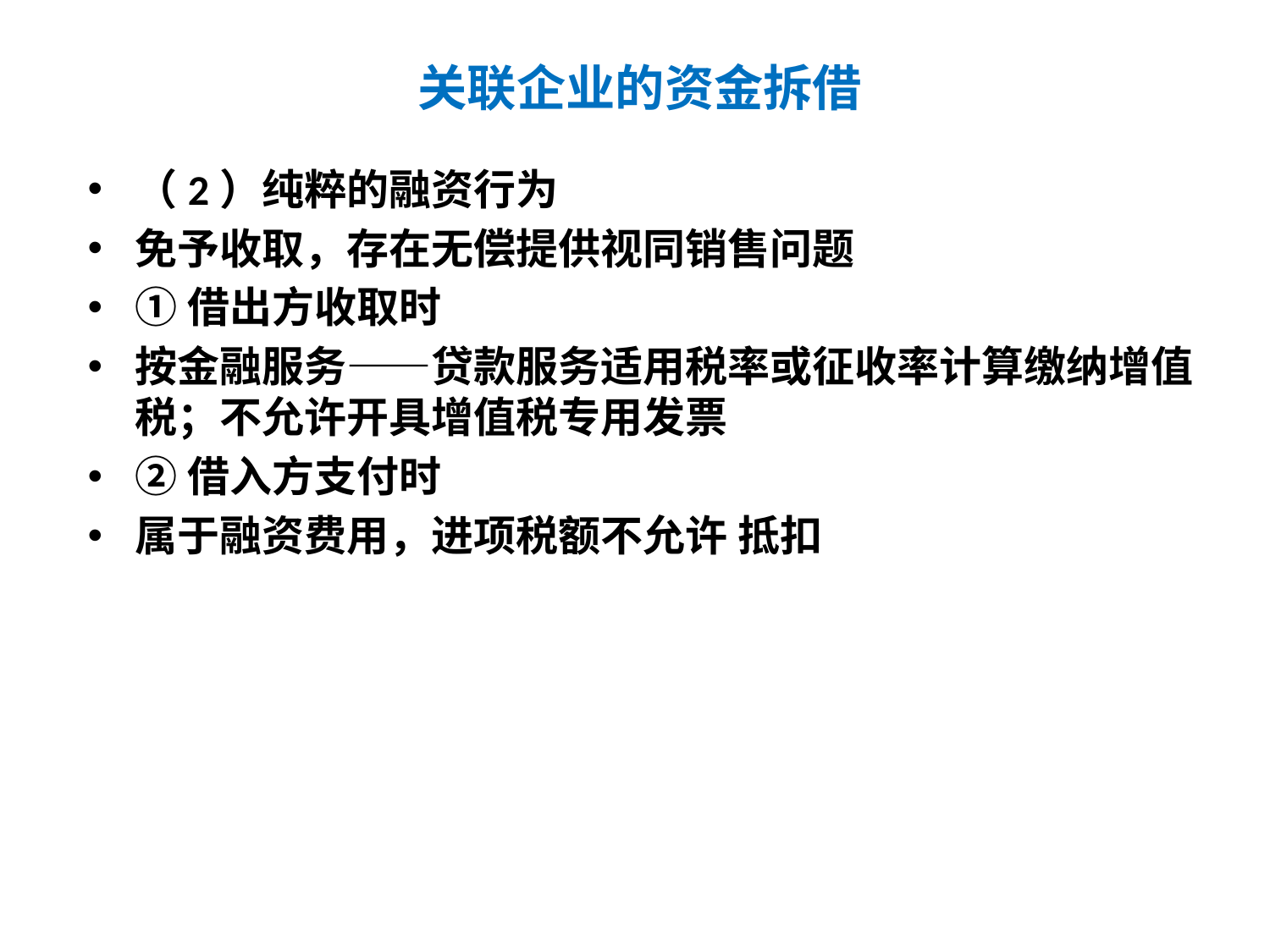

# 关联企业的资金拆借
（2）纯粹的融资行为
免予收取，存在无偿提供视同销售问题
①借出方收取时
按金融服务——贷款服务适用税率或征收率计算缴纳增值税；不允许开具增值税专用发票
②借入方支付时
属于融资费用，进项税额不允许 抵扣